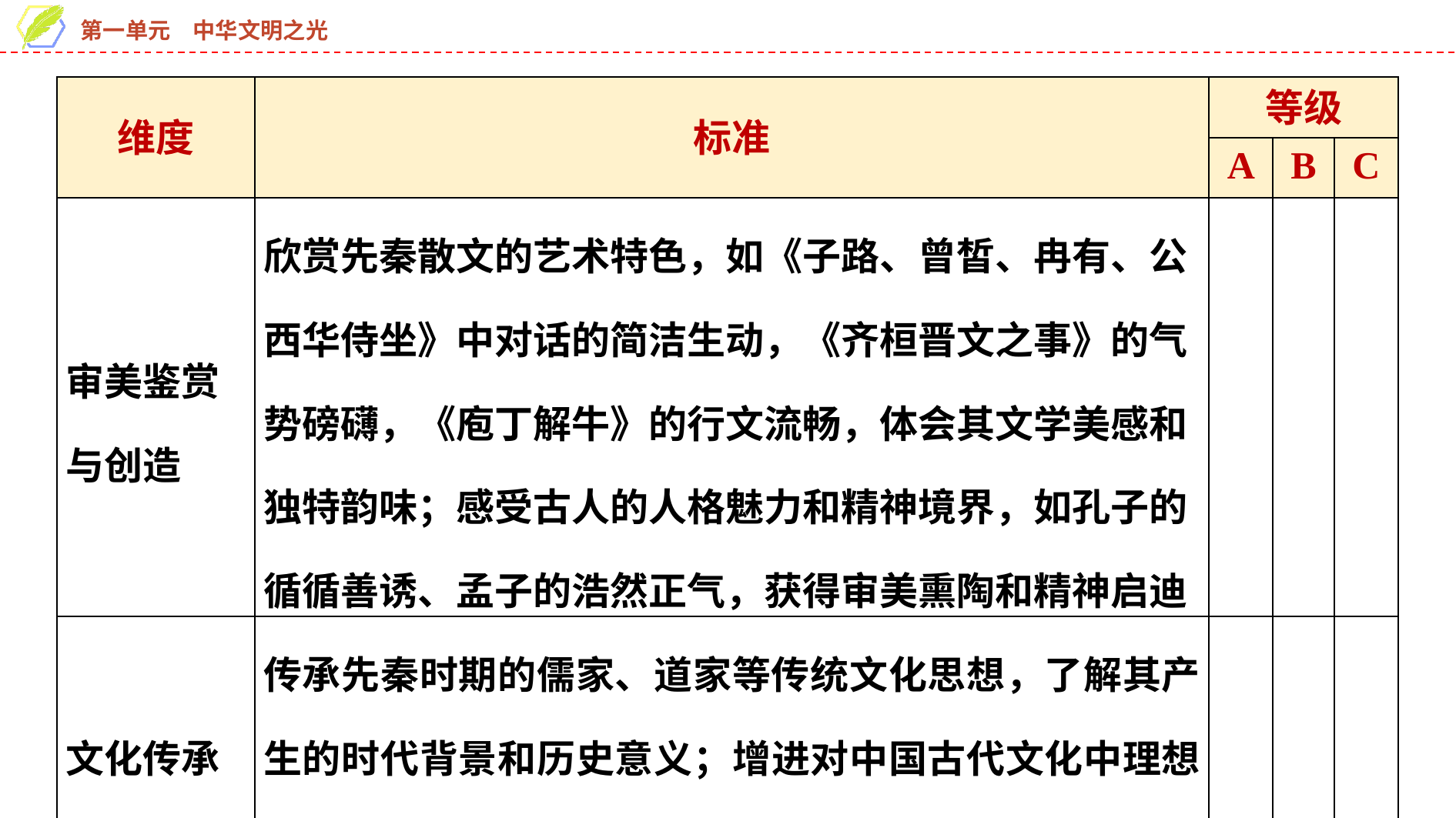

| 维度 | 标准 | 等级 |  |  |
| --- | --- | --- | --- | --- |
|  |  | A | B | C |
| 审美鉴赏与创造 | 欣赏先秦散文的艺术特色，如《子路、曾皙、冉有、公西华侍坐》中对话的简洁生动，《齐桓晋文之事》的气势磅礴，《庖丁解牛》的行文流畅，体会其文学美感和独特韵味；感受古人的人格魅力和精神境界，如孔子的循循善诱、孟子的浩然正气，获得审美熏陶和精神启迪 |  |  |  |
| 文化传承与理解 | 传承先秦时期的儒家、道家等传统文化思想，了解其产生的时代背景和历史意义；增进对中国古代文化中理想社会、人生价值等方面的理念的理解，增强文化自信和民族自豪感 |  |  |  |